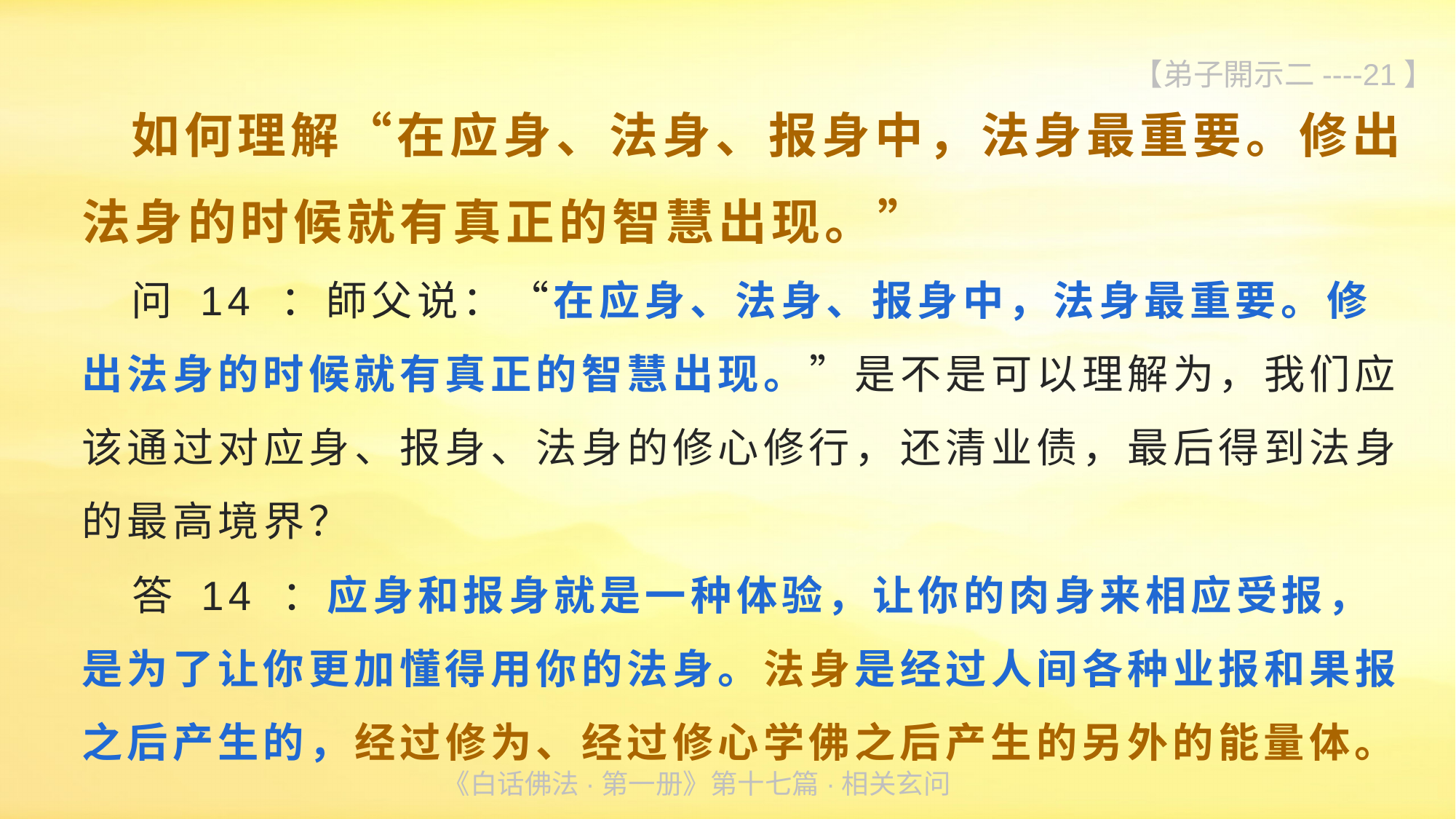

【弟子開示二----21】
   如何理解“在应身、法身、报身中，法身最重要。修出法身的时候就有真正的智慧出现。”
   问 14 ：師父说：“在应身、法身、报身中，法身最重要。修出法身的时候就有真正的智慧出现。”是不是可以理解为，我们应该通过对应身、报身、法身的修心修行，还清业债，最后得到法身的最高境界？
   答 14 ：应身和报身就是一种体验，让你的肉身来相应受报，是为了让你更加懂得用你的法身。法身是经过人间各种业报和果报之后产生的，经过修为、经过修心学佛之后产生的另外的能量体。
《白话佛法·第一册》第十七篇·相关玄问